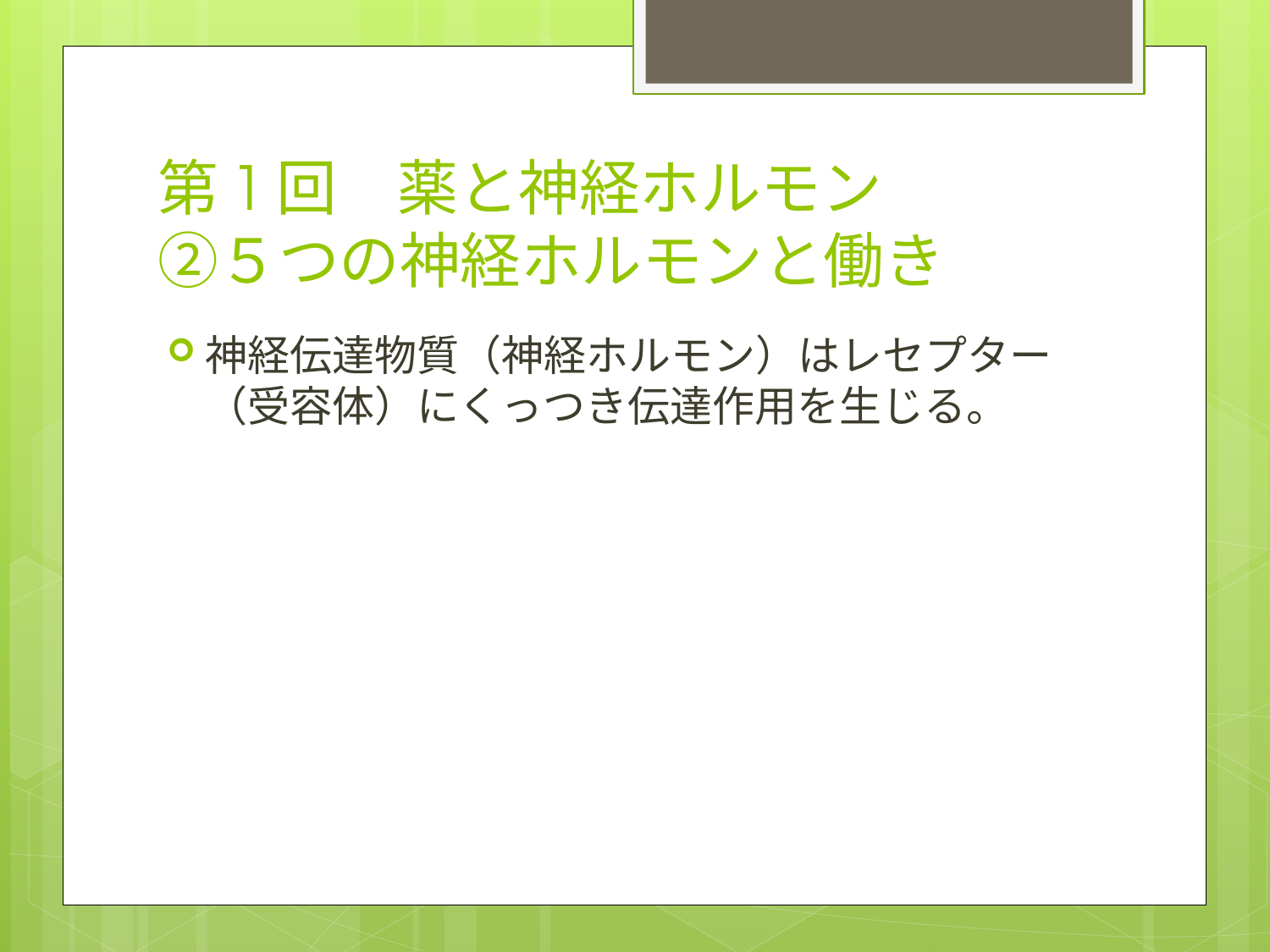

# 第1回　薬と神経ホルモン ②５つの神経ホルモンと働き
神経伝達物質（神経ホルモン）はレセプター（受容体）にくっつき伝達作用を生じる。